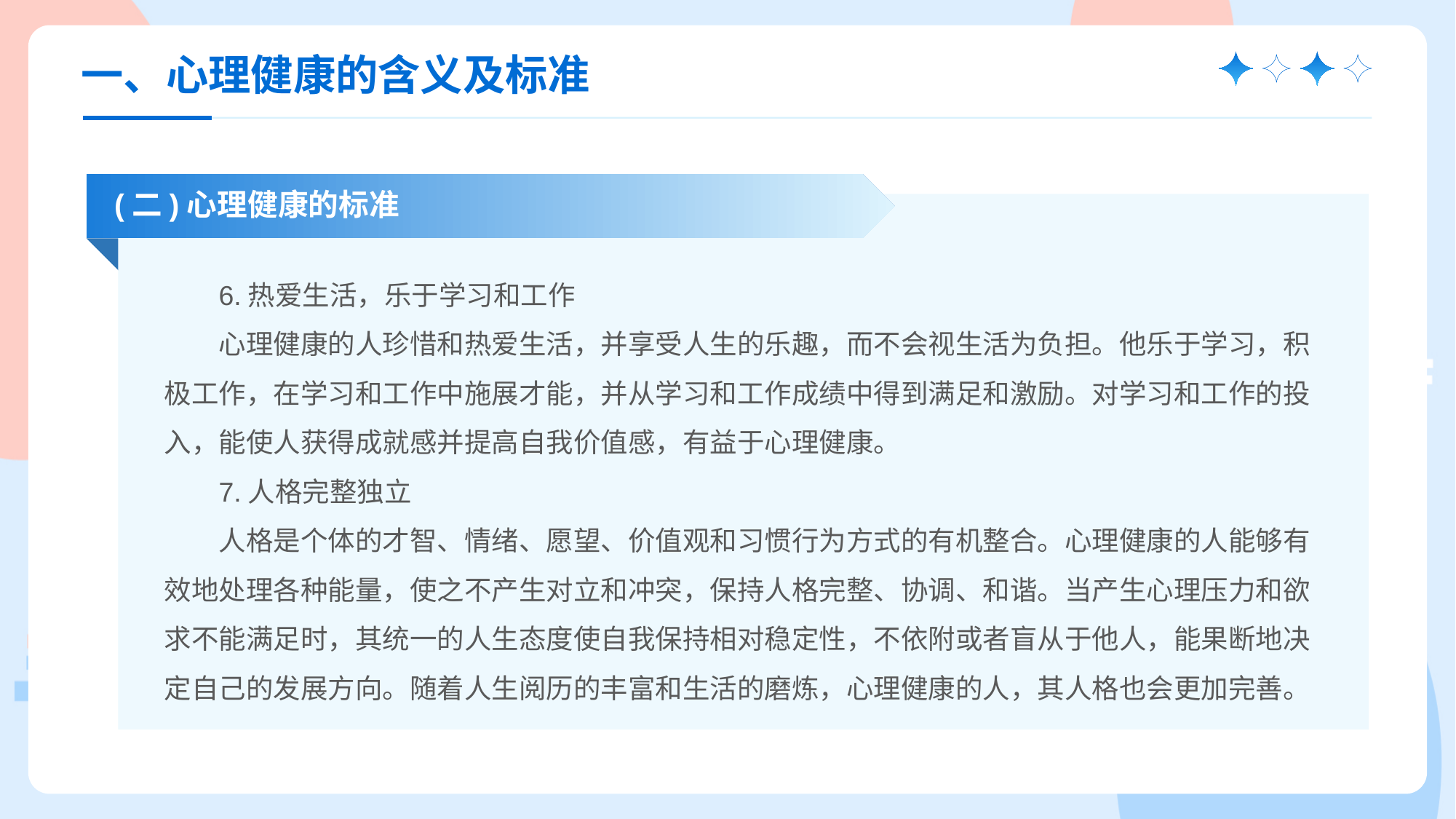

一、心理健康的含义及标准
(二)心理健康的标准

6.热爱生活，乐于学习和工作
心理健康的人珍惜和热爱生活，并享受人生的乐趣，而不会视生活为负担。他乐于学习，积极工作，在学习和工作中施展才能，并从学习和工作成绩中得到满足和激励。对学习和工作的投入，能使人获得成就感并提高自我价值感，有益于心理健康。
7.人格完整独立
人格是个体的才智、情绪、愿望、价值观和习惯行为方式的有机整合。心理健康的人能够有效地处理各种能量，使之不产生对立和冲突，保持人格完整、协调、和谐。当产生心理压力和欲求不能满足时，其统一的人生态度使自我保持相对稳定性，不依附或者盲从于他人，能果断地决定自己的发展方向。随着人生阅历的丰富和生活的磨炼，心理健康的人，其人格也会更加完善。